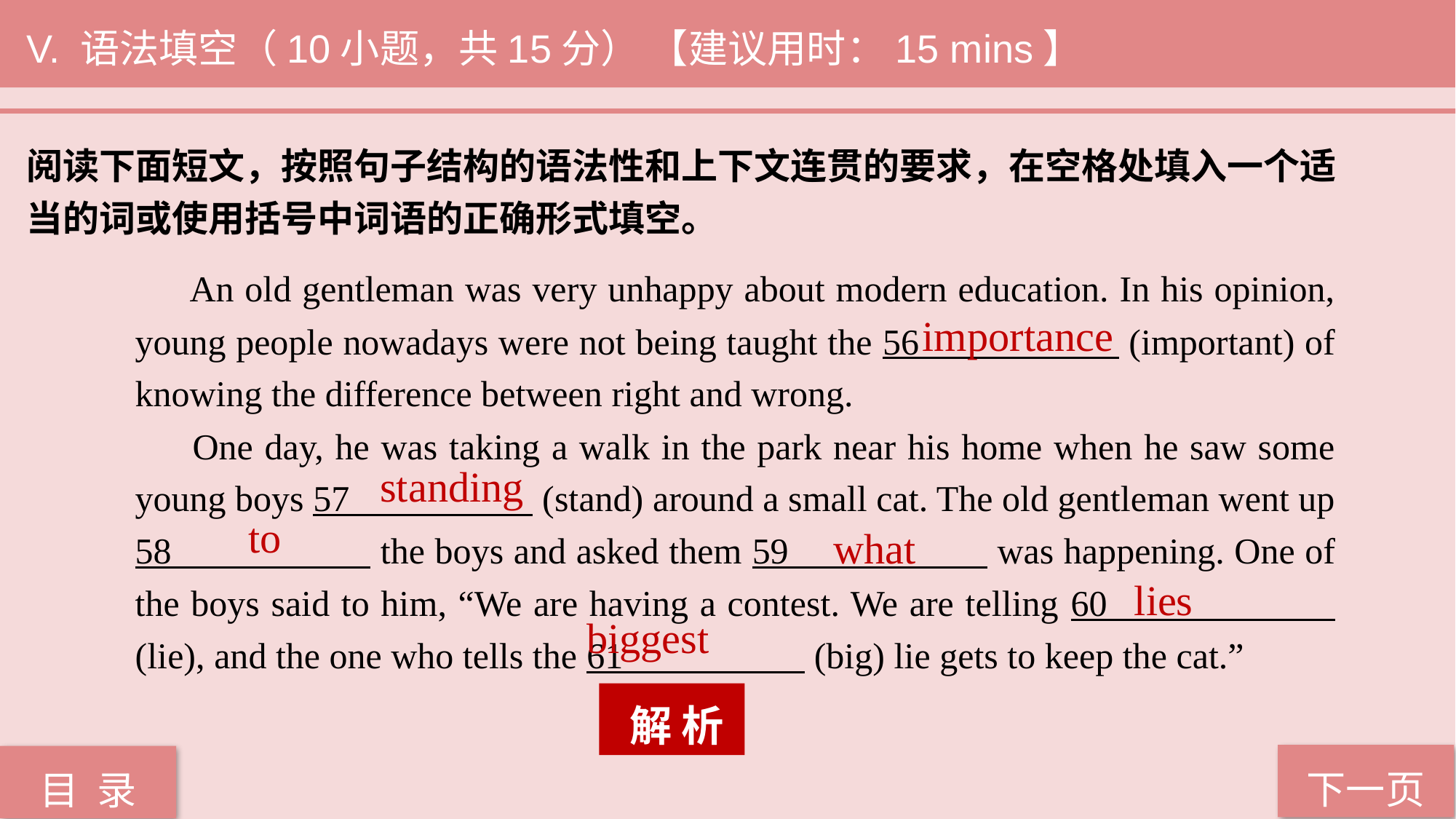

V. 语法填空（10小题，共15分） 【建议用时：15 mins】
阅读下面短文，按照句子结构的语法性和上下文连贯的要求，在空格处填入一个适
当的词或使用括号中词语的正确形式填空。
     An old gentleman was very unhappy about modern education. In his opinion, young people nowadays were not being taught the 56                     (important) of knowing the difference between right and wrong.
     One day, he was taking a walk in the park near his home when he saw some young boys 57                     (stand) around a small cat. The old gentleman went up 58                     the boys and asked them 59                     was happening. One of the boys said to him, “We are having a contest. We are telling 60                     (lie), and the one who tells the 61                     (big) lie gets to keep the cat.”
importance
standing
to
what
lies
biggest
 解 析